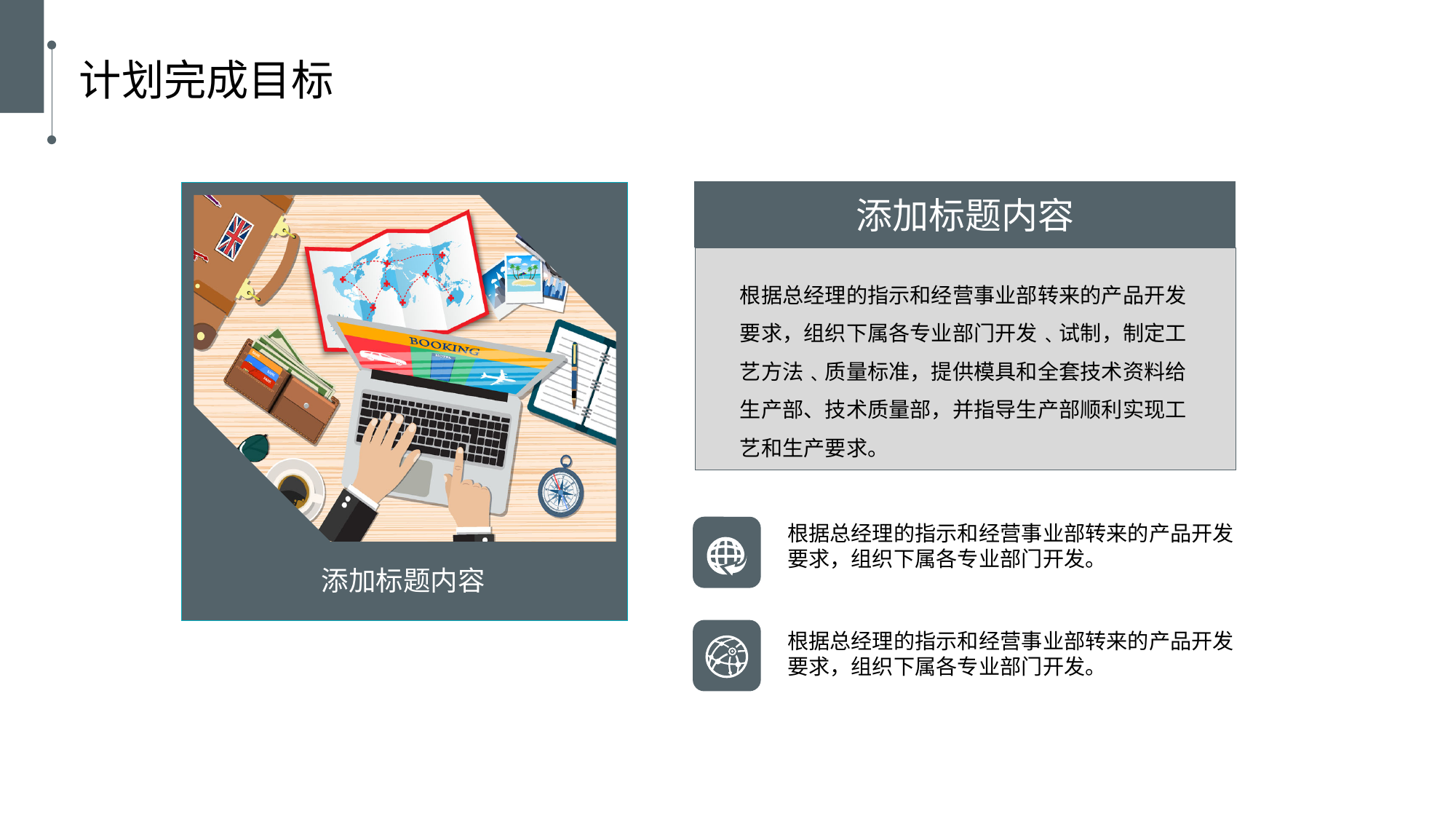

计划完成目标
添加标题内容
添加标题内容

根据总经理的指示和经营事业部转来的产品开发要求，组织下属各专业部门开发﹑试制，制定工艺方法﹑质量标准，提供模具和全套技术资料给生产部、技术质量部，并指导生产部顺利实现工艺和生产要求。
根据总经理的指示和经营事业部转来的产品开发要求，组织下属各专业部门开发。

添加标题内容

根据总经理的指示和经营事业部转来的产品开发要求，组织下属各专业部门开发。

.